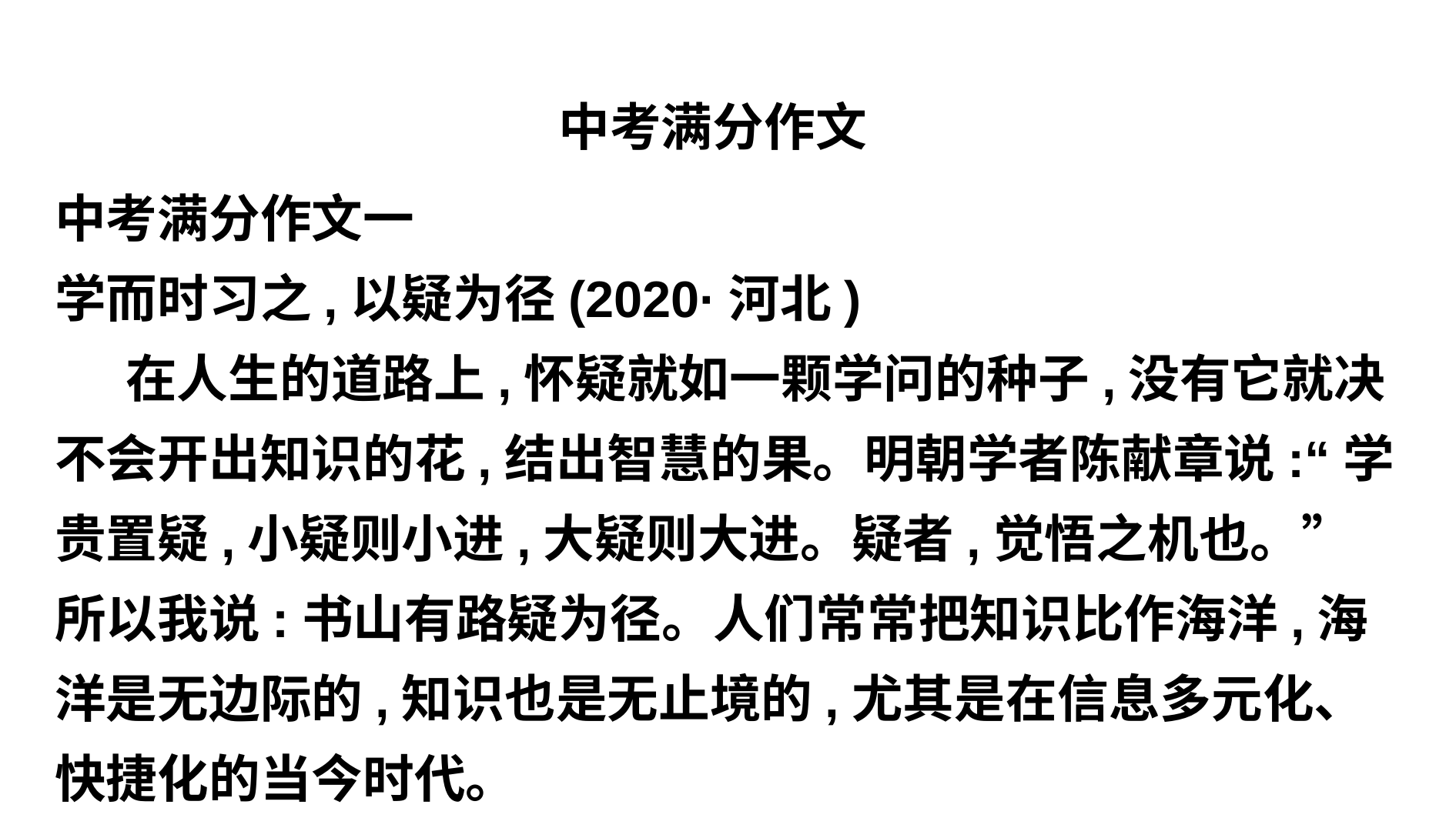

中考满分作文
中考满分作文一
学而时习之,以疑为径(2020·河北)
     在人生的道路上,怀疑就如一颗学问的种子,没有它就决不会开出知识的花,结出智慧的果。明朝学者陈献章说:“学贵置疑,小疑则小进,大疑则大进。疑者,觉悟之机也。”所以我说:书山有路疑为径。人们常常把知识比作海洋,海洋是无边际的,知识也是无止境的,尤其是在信息多元化、快捷化的当今时代。